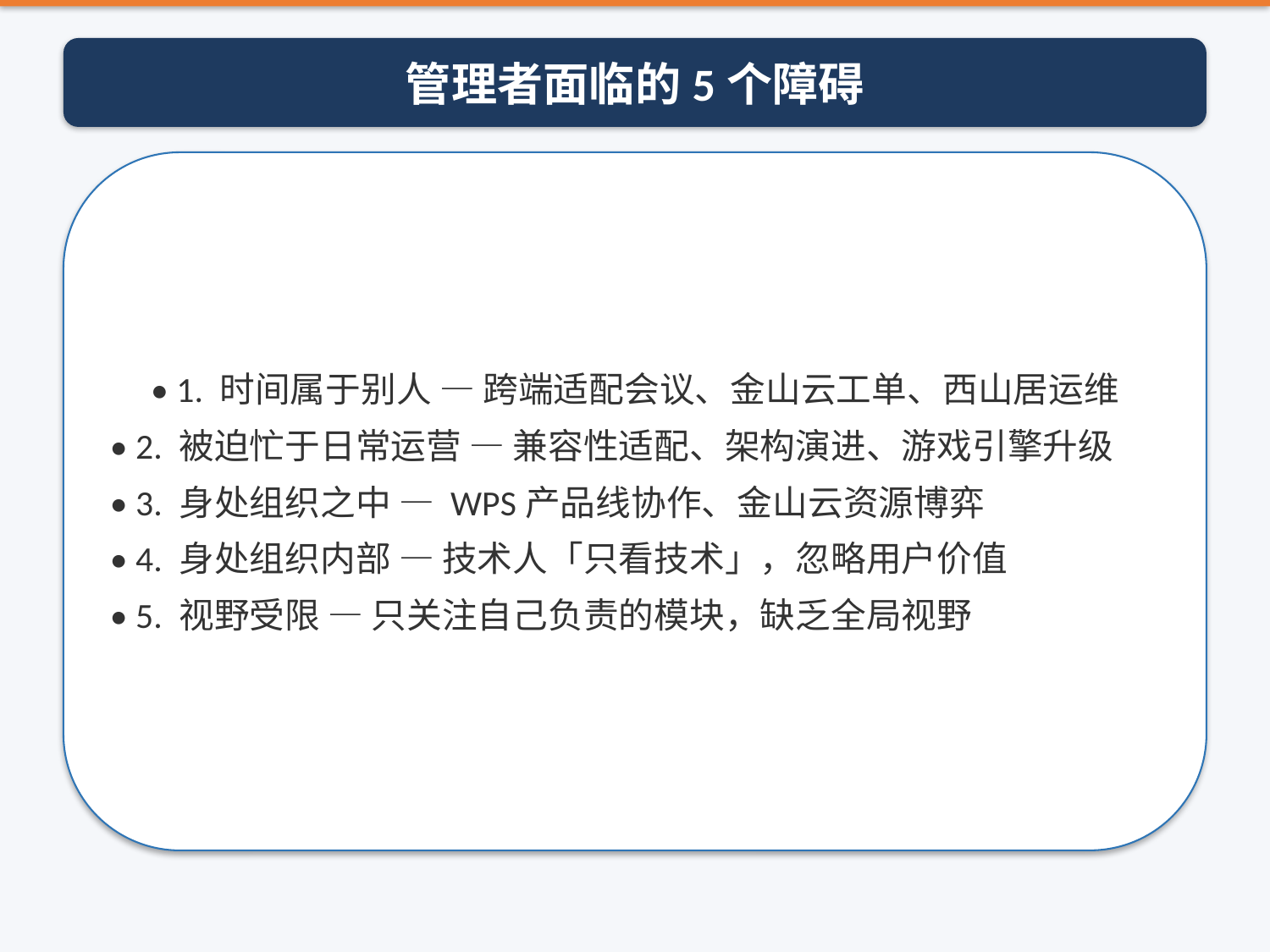

管理者面临的5个障碍
• 1. 时间属于别人 — 跨端适配会议、金山云工单、西山居运维
• 2. 被迫忙于日常运营 — 兼容性适配、架构演进、游戏引擎升级
• 3. 身处组织之中 — WPS产品线协作、金山云资源博弈
• 4. 身处组织内部 — 技术人「只看技术」，忽略用户价值
• 5. 视野受限 — 只关注自己负责的模块，缺乏全局视野